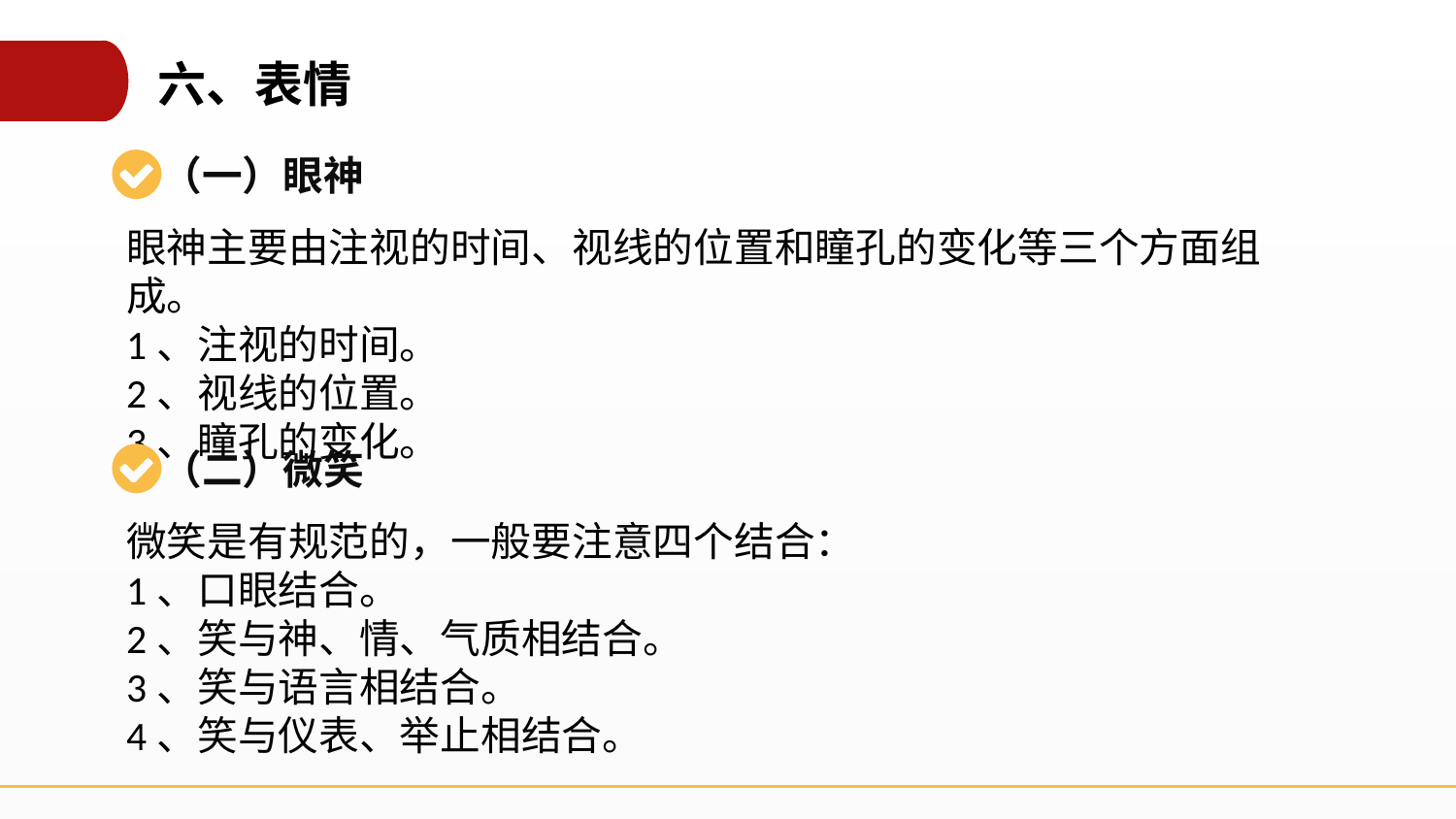

六、表情

（一）眼神
眼神主要由注视的时间、视线的位置和瞳孔的变化等三个方面组成。
1、注视的时间。
2、视线的位置。
3、瞳孔的变化。

（二）微笑
微笑是有规范的，一般要注意四个结合：
1、口眼结合。
2、笑与神、情、气质相结合。
3、笑与语言相结合。
4、笑与仪表、举止相结合。